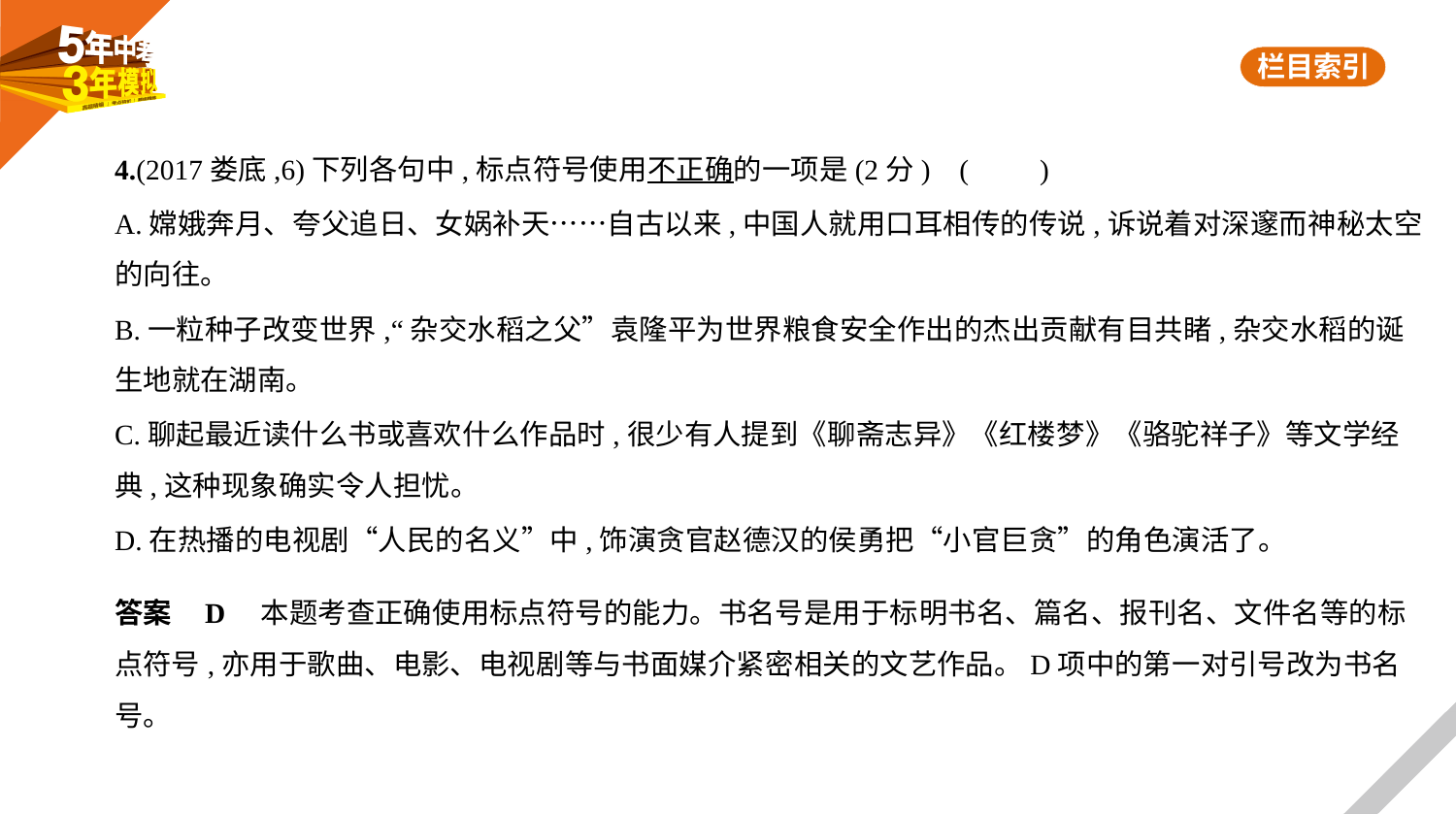

4.(2017娄底,6)下列各句中,标点符号使用不正确的一项是(2分) (　　)
A.嫦娥奔月、夸父追日、女娲补天……自古以来,中国人就用口耳相传的传说,诉说着对深邃而神秘太空
的向往。
B.一粒种子改变世界,“杂交水稻之父”袁隆平为世界粮食安全作出的杰出贡献有目共睹,杂交水稻的诞
生地就在湖南。
C.聊起最近读什么书或喜欢什么作品时,很少有人提到《聊斋志异》《红楼梦》《骆驼祥子》等文学经
典,这种现象确实令人担忧。
D.在热播的电视剧“人民的名义”中,饰演贪官赵德汉的侯勇把“小官巨贪”的角色演活了。
答案    D　本题考查正确使用标点符号的能力。书名号是用于标明书名、篇名、报刊名、文件名等的标
点符号,亦用于歌曲、电影、电视剧等与书面媒介紧密相关的文艺作品。D项中的第一对引号改为书名
号。